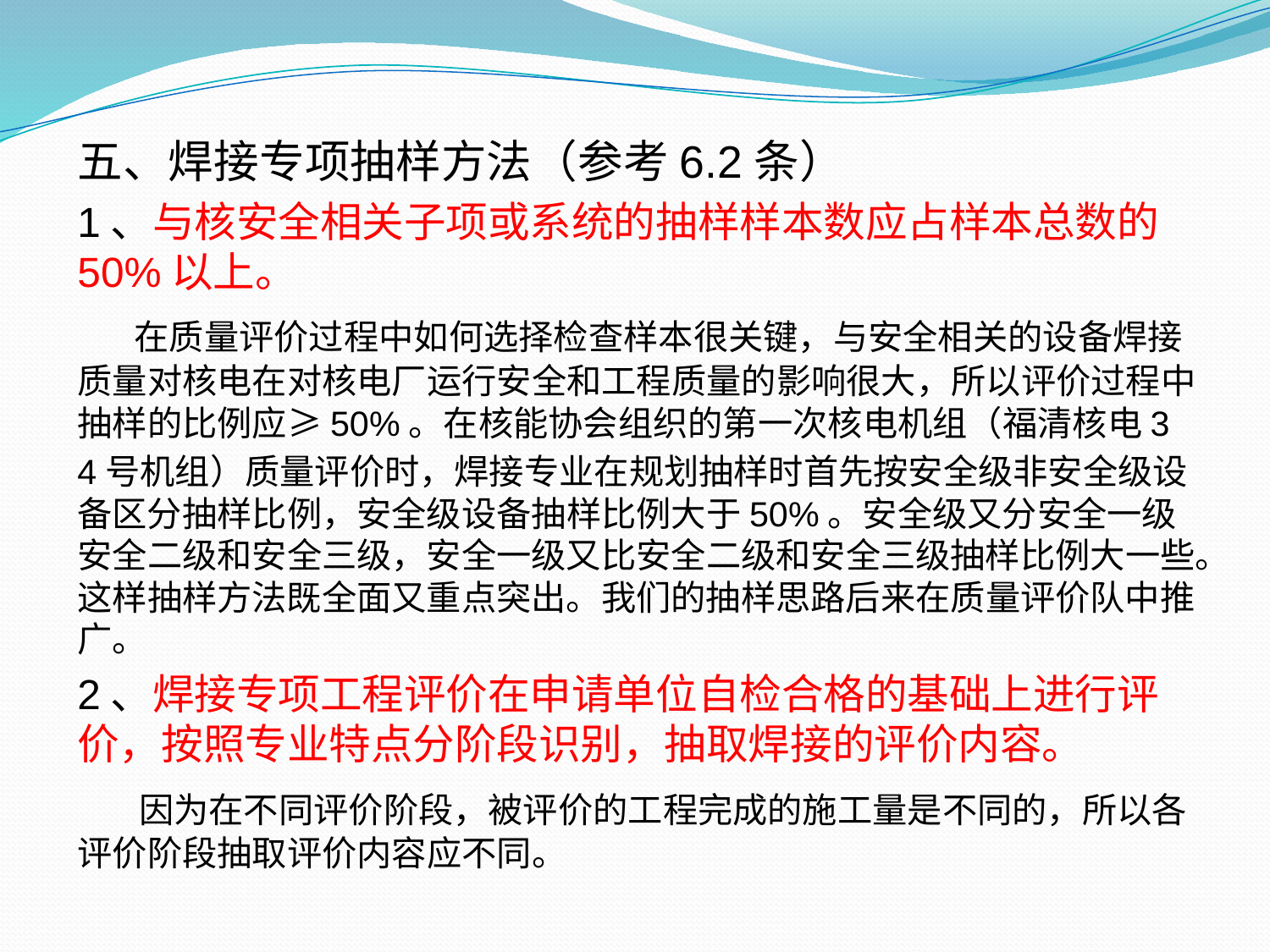

五、焊接专项抽样方法（参考6.2条）
1、与核安全相关子项或系统的抽样样本数应占样本总数的50%以上。
     在质量评价过程中如何选择检查样本很关键，与安全相关的设备焊接质量对核电在对核电厂运行安全和工程质量的影响很大，所以评价过程中抽样的比例应≥50%。在核能协会组织的第一次核电机组（福清核电3
4号机组）质量评价时，焊接专业在规划抽样时首先按安全级非安全级设备区分抽样比例，安全级设备抽样比例大于50%。安全级又分安全一级安全二级和安全三级，安全一级又比安全二级和安全三级抽样比例大一些。这样抽样方法既全面又重点突出。我们的抽样思路后来在质量评价队中推广。
2、焊接专项工程评价在申请单位自检合格的基础上进行评价，按照专业特点分阶段识别，抽取焊接的评价内容。
     因为在不同评价阶段，被评价的工程完成的施工量是不同的，所以各评价阶段抽取评价内容应不同。